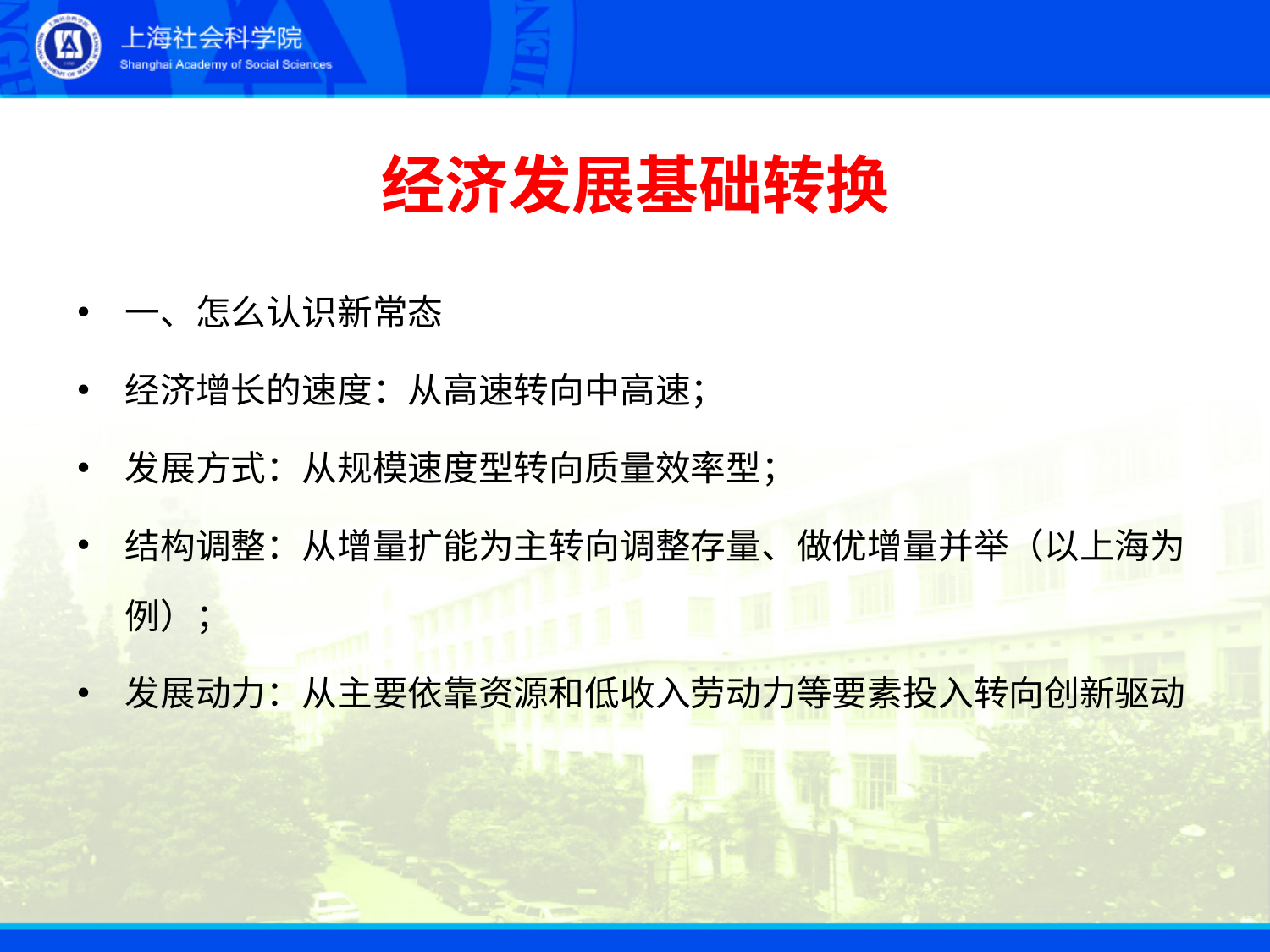

# 经济发展基础转换
一、怎么认识新常态
经济增长的速度：从高速转向中高速；
发展方式：从规模速度型转向质量效率型；
结构调整：从增量扩能为主转向调整存量、做优增量并举（以上海为例）；
发展动力：从主要依靠资源和低收入劳动力等要素投入转向创新驱动